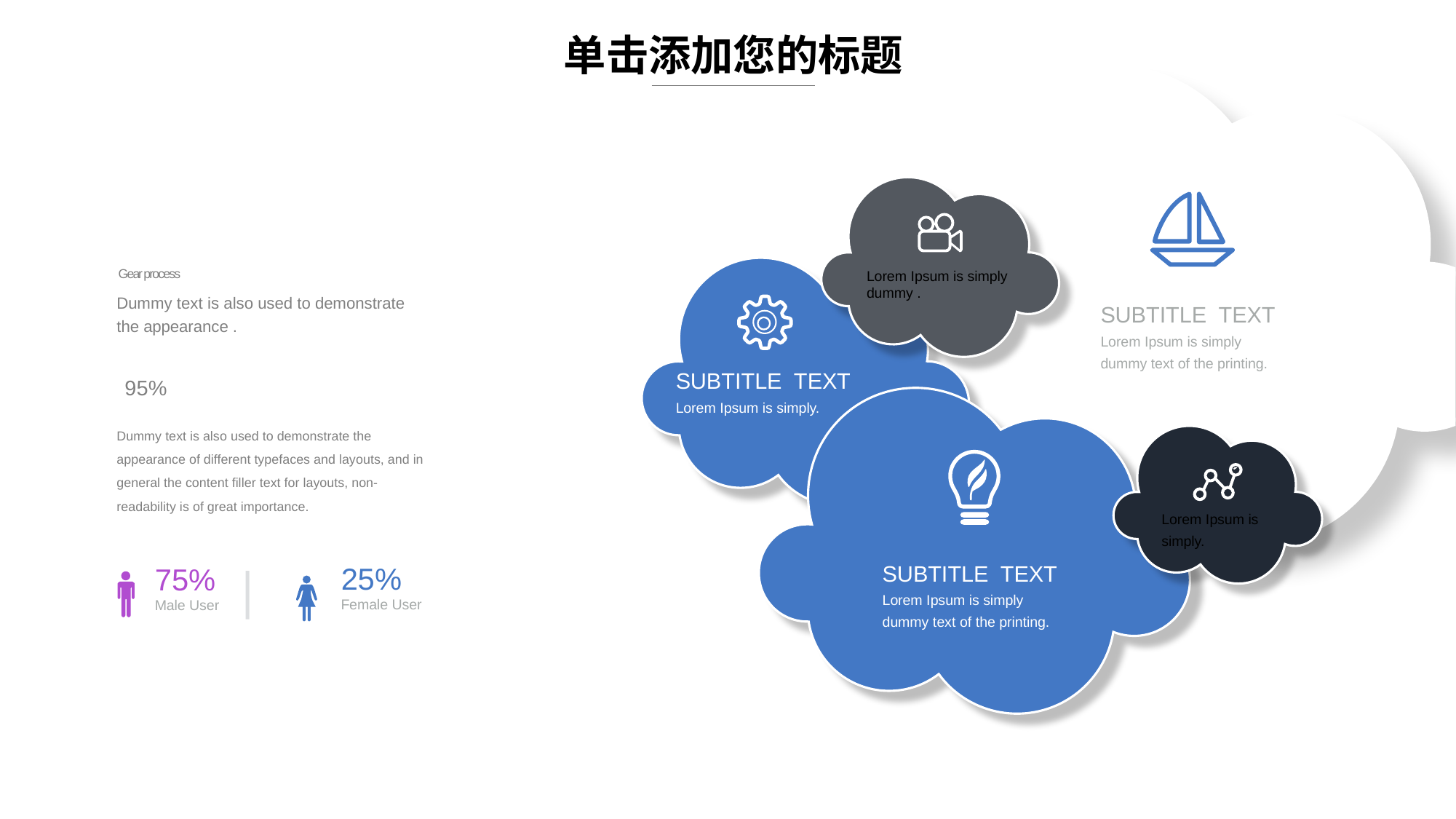

单击添加您的标题

Gear process
Dummy text is also used to demonstrate the appearance .
95%
Dummy text is also used to demonstrate the appearance of different typefaces and layouts, and in general the content filler text for layouts, non-readability is of great importance.
Lorem Ipsum is simply dummy .

SUBTITLE  TEXT
Lorem Ipsum is simply dummy text of the printing.

SUBTITLE  TEXT
Lorem Ipsum is simply.

Lorem Ipsum is simply.
SUBTITLE  TEXT
Lorem Ipsum is simply dummy text of the printing.
75%
Male User

25%
Female User